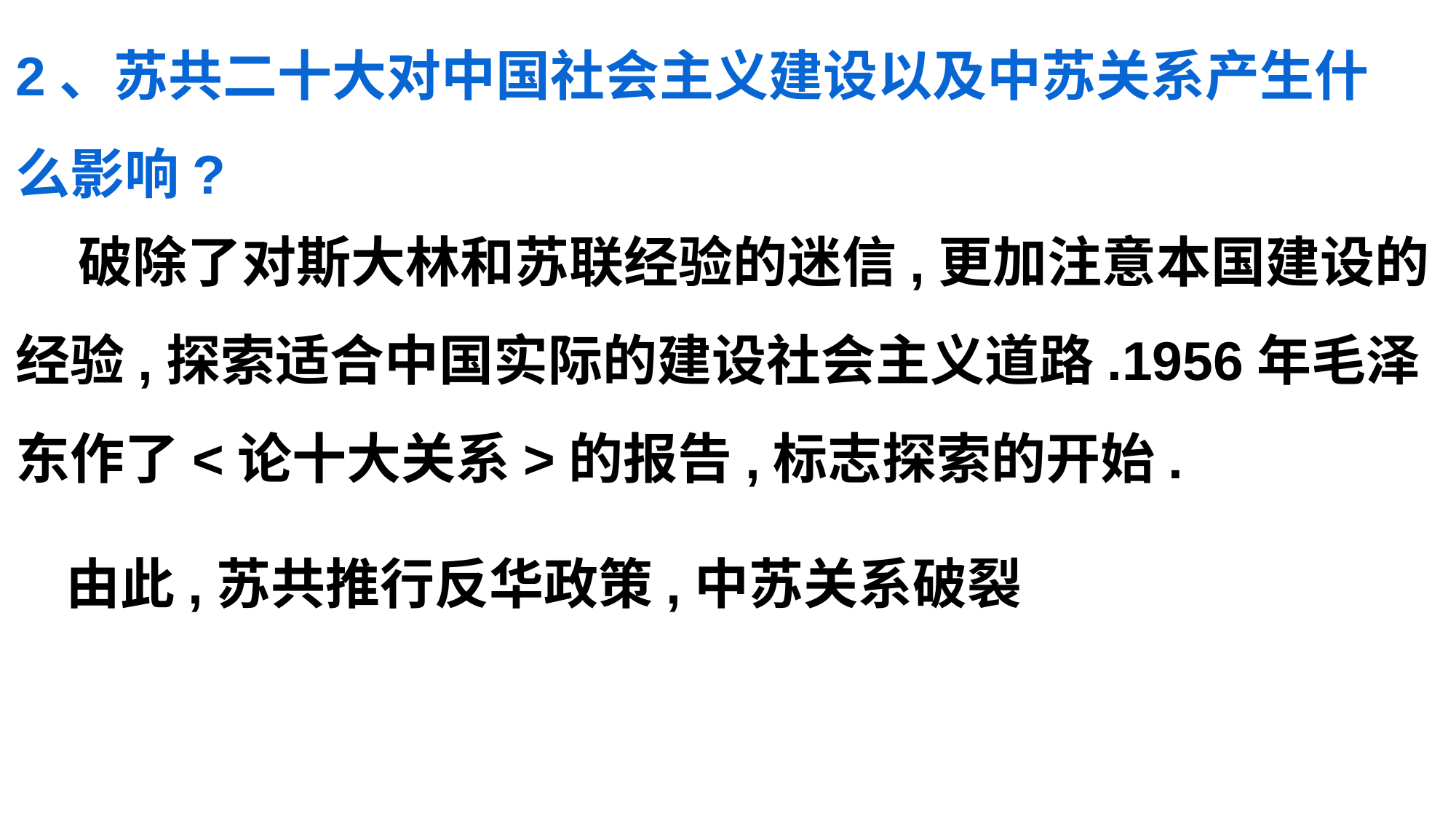

2、苏共二十大对中国社会主义建设以及中苏关系产生什么影响?
    破除了对斯大林和苏联经验的迷信,更加注意本国建设的经验,探索适合中国实际的建设社会主义道路.1956年毛泽东作了<论十大关系>的报告,标志探索的开始.
   由此,苏共推行反华政策,中苏关系破裂